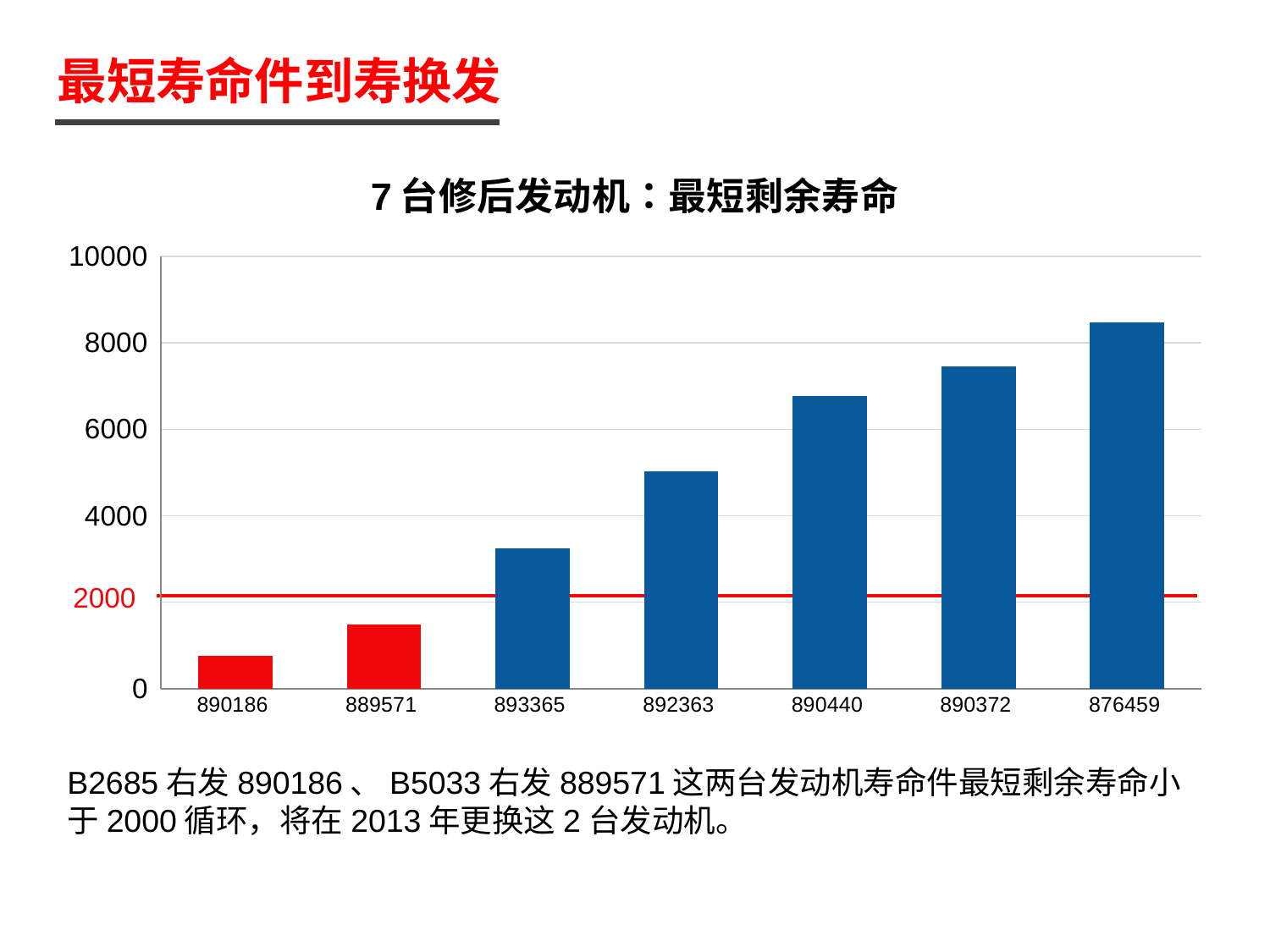

最短寿命件到寿换发

### Chart: 7台修后发动机：最短剩余寿命

| Category | 系列 2 |
|---|---|
| 890186 | 758.0 |
| 889571 | 1492.0 |
| 893365 | 3250.0 |
| 892363 | 5017.0 |
| 890440 | 6773.0 |
| 890372 | 7458.0 |
| 876459 | 8467.0 |
2000
B2685右发890186、B5033右发889571这两台发动机寿命件最短剩余寿命小于2000循环，将在2013年更换这2台发动机。